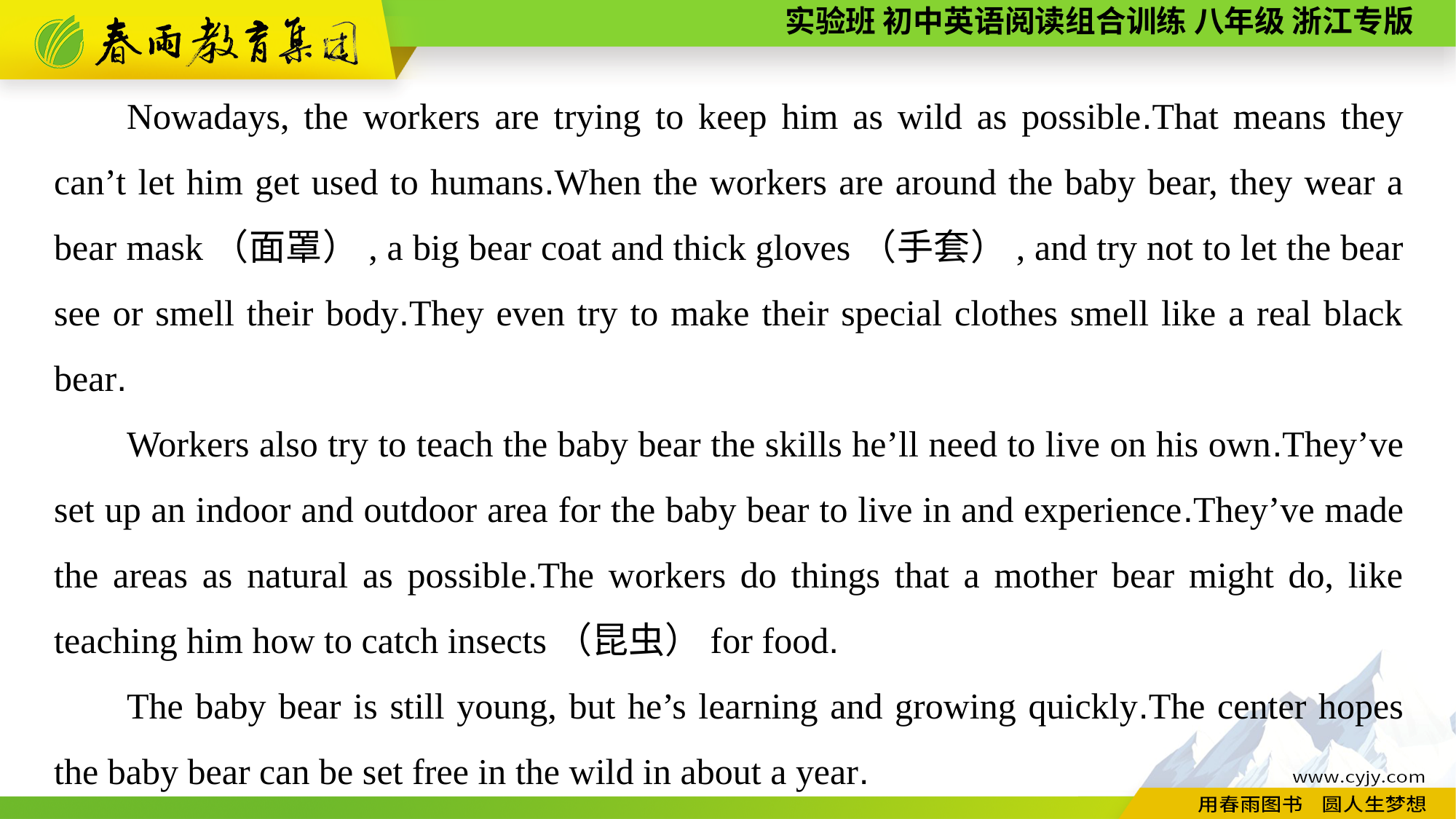

Nowadays, the workers are trying to keep him as wild as possible.That means they can’t let him get used to humans.When the workers are around the baby bear, they wear a bear mask（面罩）, a big bear coat and thick gloves（手套）, and try not to let the bear see or smell their body.They even try to make their special clothes smell like a real black bear.
Workers also try to teach the baby bear the skills he’ll need to live on his own.They’ve set up an indoor and outdoor area for the baby bear to live in and experience.They’ve made the areas as natural as possible.The workers do things that a mother bear might do, like teaching him how to catch insects（昆虫）for food.
The baby bear is still young, but he’s learning and growing quickly.The center hopes the baby bear can be set free in the wild in about a year.